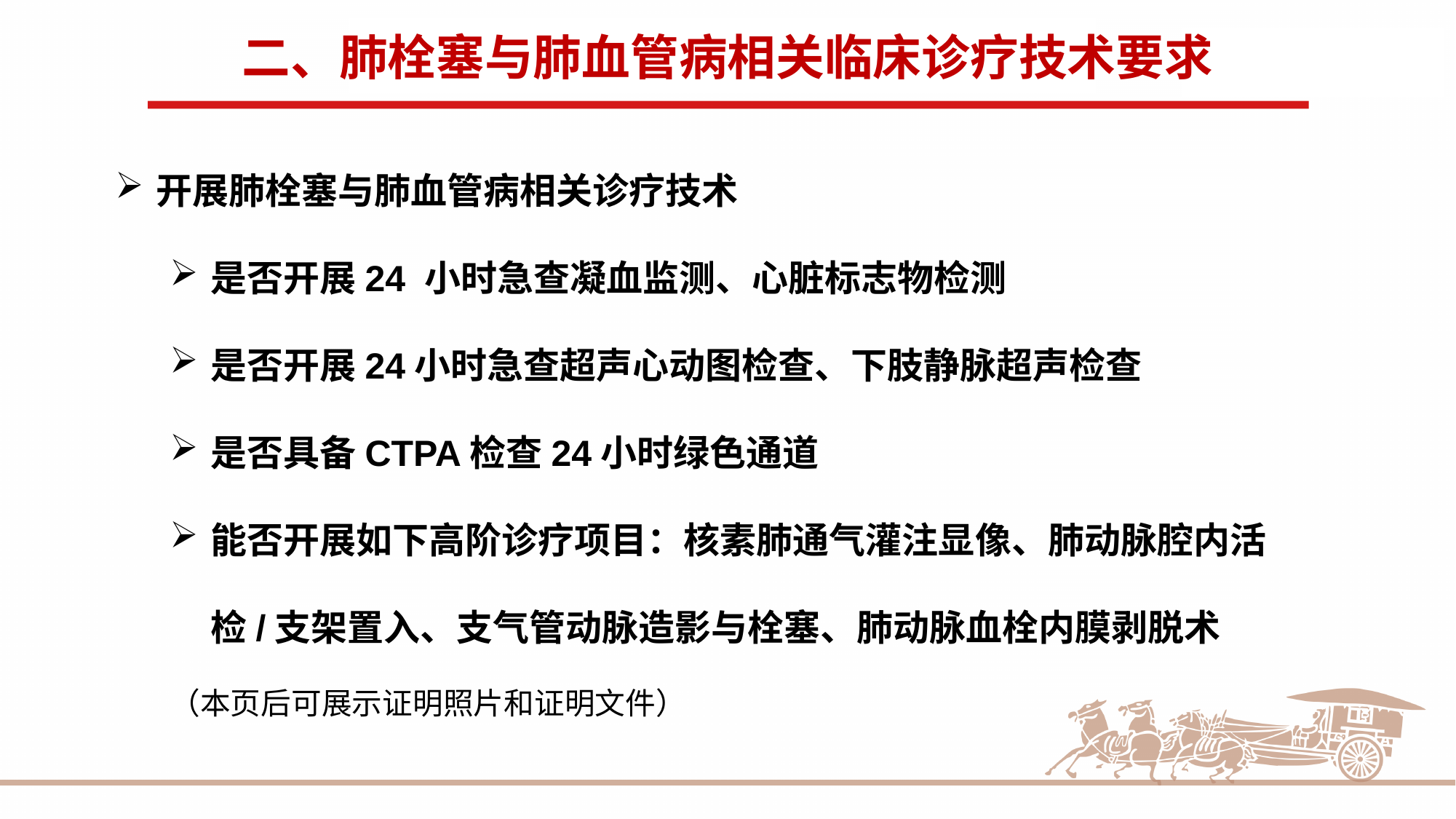

二、肺栓塞与肺血管病相关临床诊疗技术要求
开展肺栓塞与肺血管病相关诊疗技术
是否开展24 小时急查凝血监测、心脏标志物检测
是否开展24小时急查超声心动图检查、下肢静脉超声检查
是否具备CTPA检查24小时绿色通道
能否开展如下高阶诊疗项目：核素肺通气灌注显像、肺动脉腔内活检/支架置入、支气管动脉造影与栓塞、肺动脉血栓内膜剥脱术
（本页后可展示证明照片和证明文件）